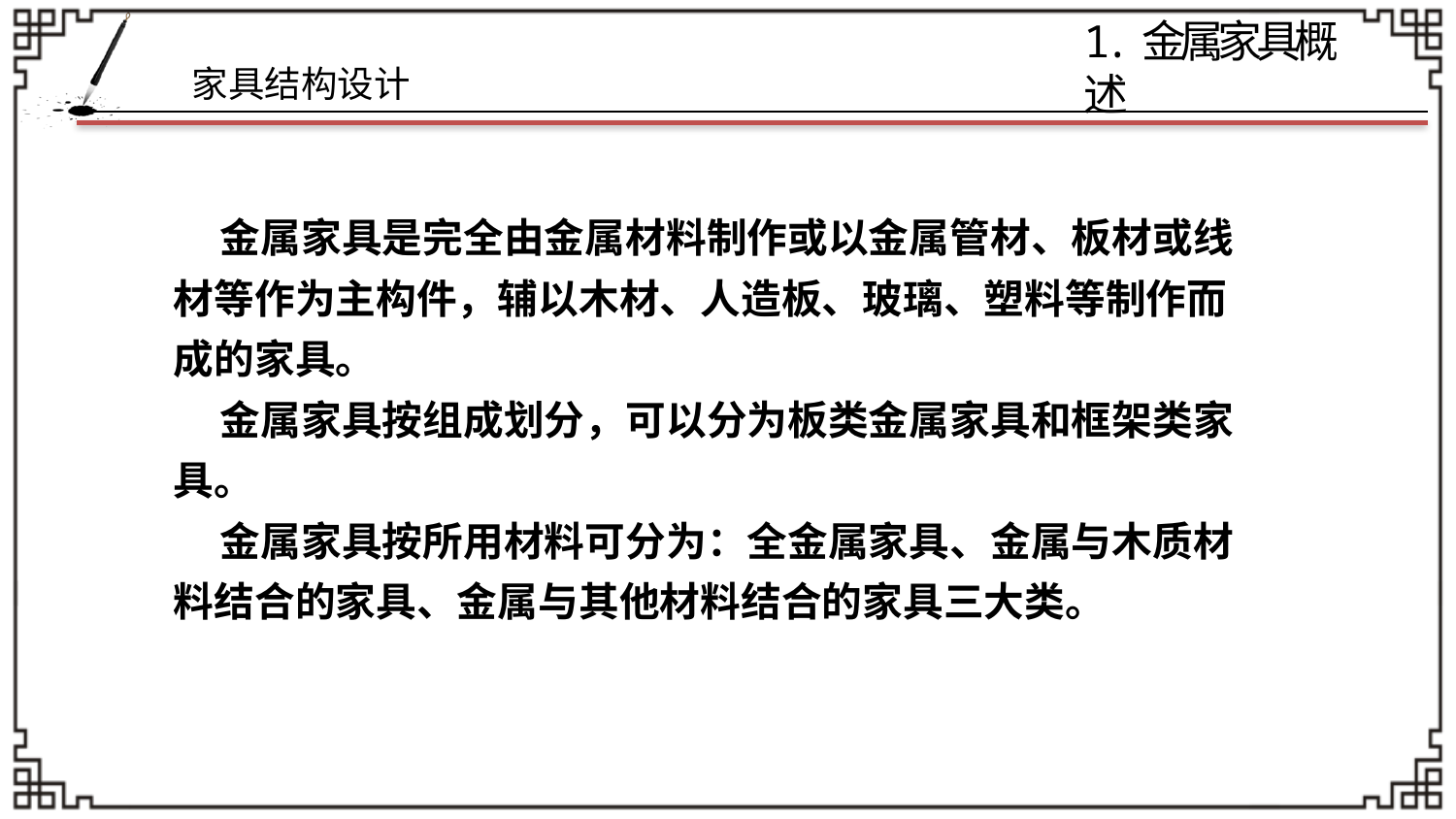

1.金属家具概述
    金属家具是完全由金属材料制作或以金属管材、板材或线材等作为主构件，辅以木材、人造板、玻璃、塑料等制作而成的家具。
    金属家具按组成划分，可以分为板类金属家具和框架类家具。
    金属家具按所用材料可分为：全金属家具、金属与木质材料结合的家具、金属与其他材料结合的家具三大类。